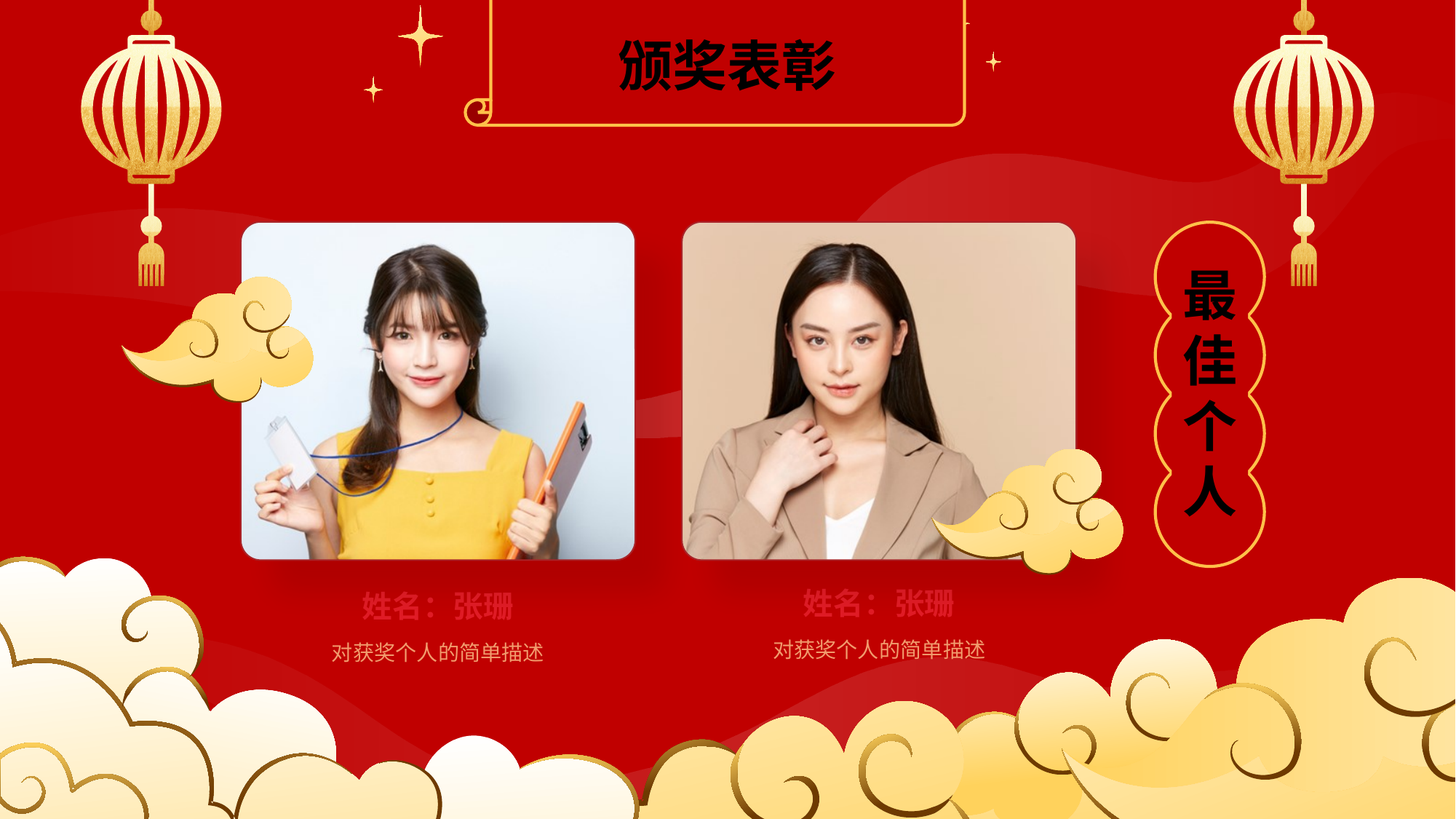

颁奖表彰

最
佳
个
人

姓名：张珊
对获奖个人的简单描述
姓名：张珊
对获奖个人的简单描述